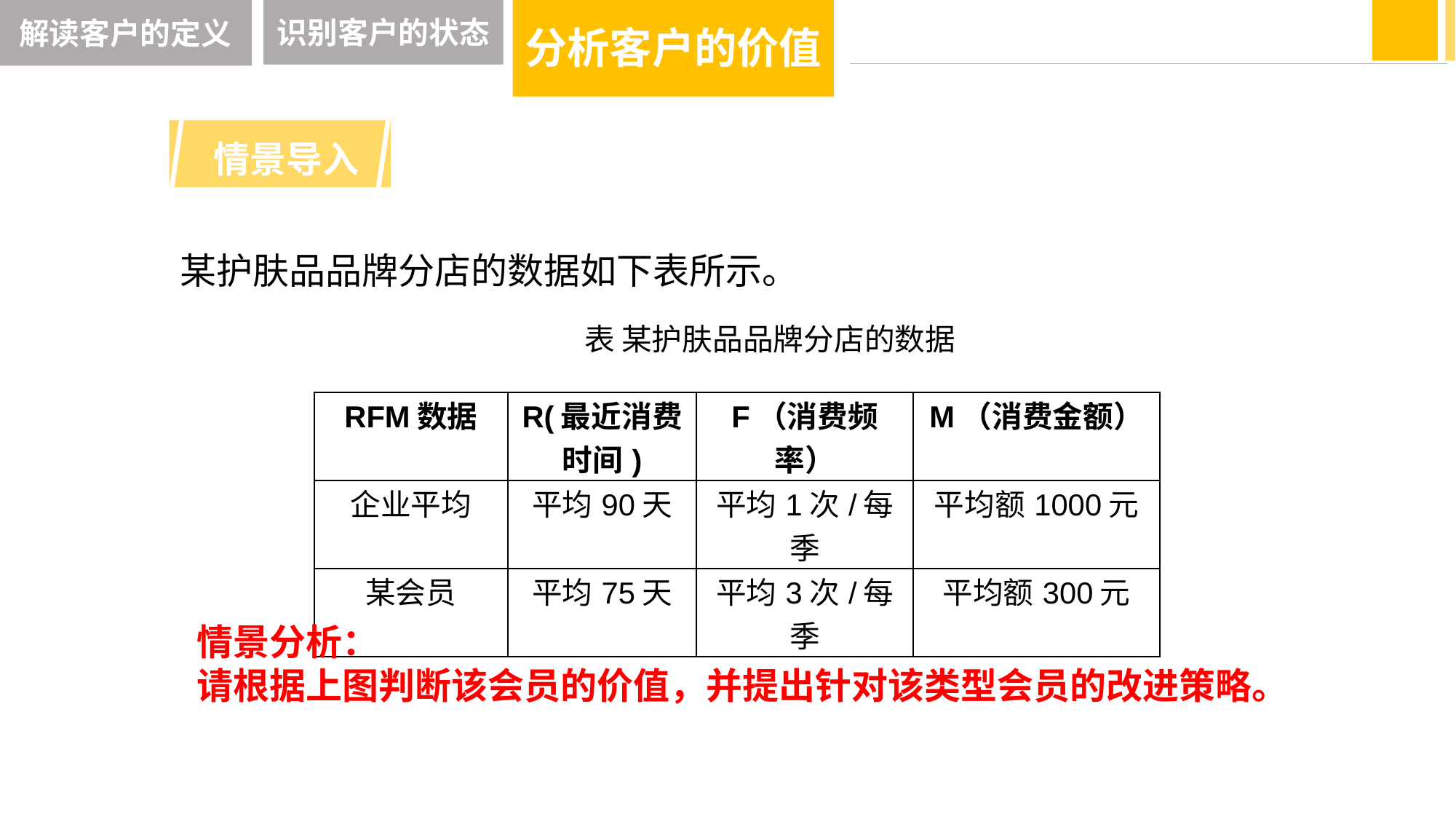

解读客户的定义
分析客户的价值
识别客户的状态

   情景导入
某护肤品品牌分店的数据如下表所示。
表 某护肤品品牌分店的数据
| RFM数据 | R(最近消费时间) | F（消费频率） | M（消费金额） |
| --- | --- | --- | --- |
| 企业平均 | 平均90天 | 平均1次/每季 | 平均额1000元 |
| 某会员 | 平均75天 | 平均3次/每季 | 平均额300元 |
情景分析：请根据上图判断该会员的价值，并提出针对该类型会员的改进策略。